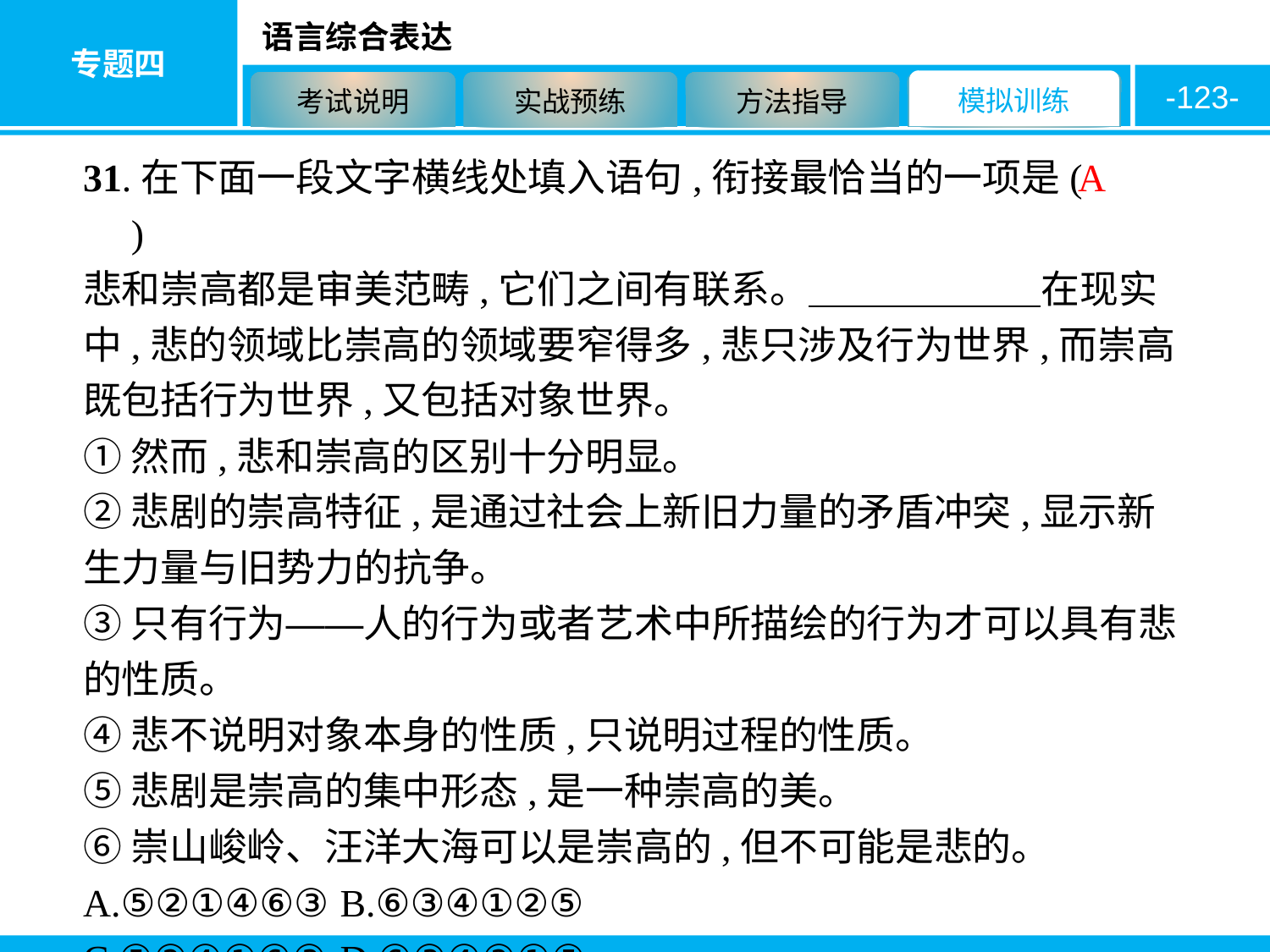

-123-
31.在下面一段文字横线处填入语句,衔接最恰当的一项是( 　　)
悲和崇高都是审美范畴,它们之间有联系。　　　　　　在现实中,悲的领域比崇高的领域要窄得多,悲只涉及行为世界,而崇高既包括行为世界,又包括对象世界。
①然而,悲和崇高的区别十分明显。
②悲剧的崇高特征,是通过社会上新旧力量的矛盾冲突,显示新生力量与旧势力的抗争。
③只有行为——人的行为或者艺术中所描绘的行为才可以具有悲的性质。
④悲不说明对象本身的性质,只说明过程的性质。
⑤悲剧是崇高的集中形态,是一种崇高的美。
⑥崇山峻岭、汪洋大海可以是崇高的,但不可能是悲的。
A.⑤②①④⑥③	B.⑥③④①②⑤
C.⑤②④①⑥③	D.⑥③④②①⑤
A